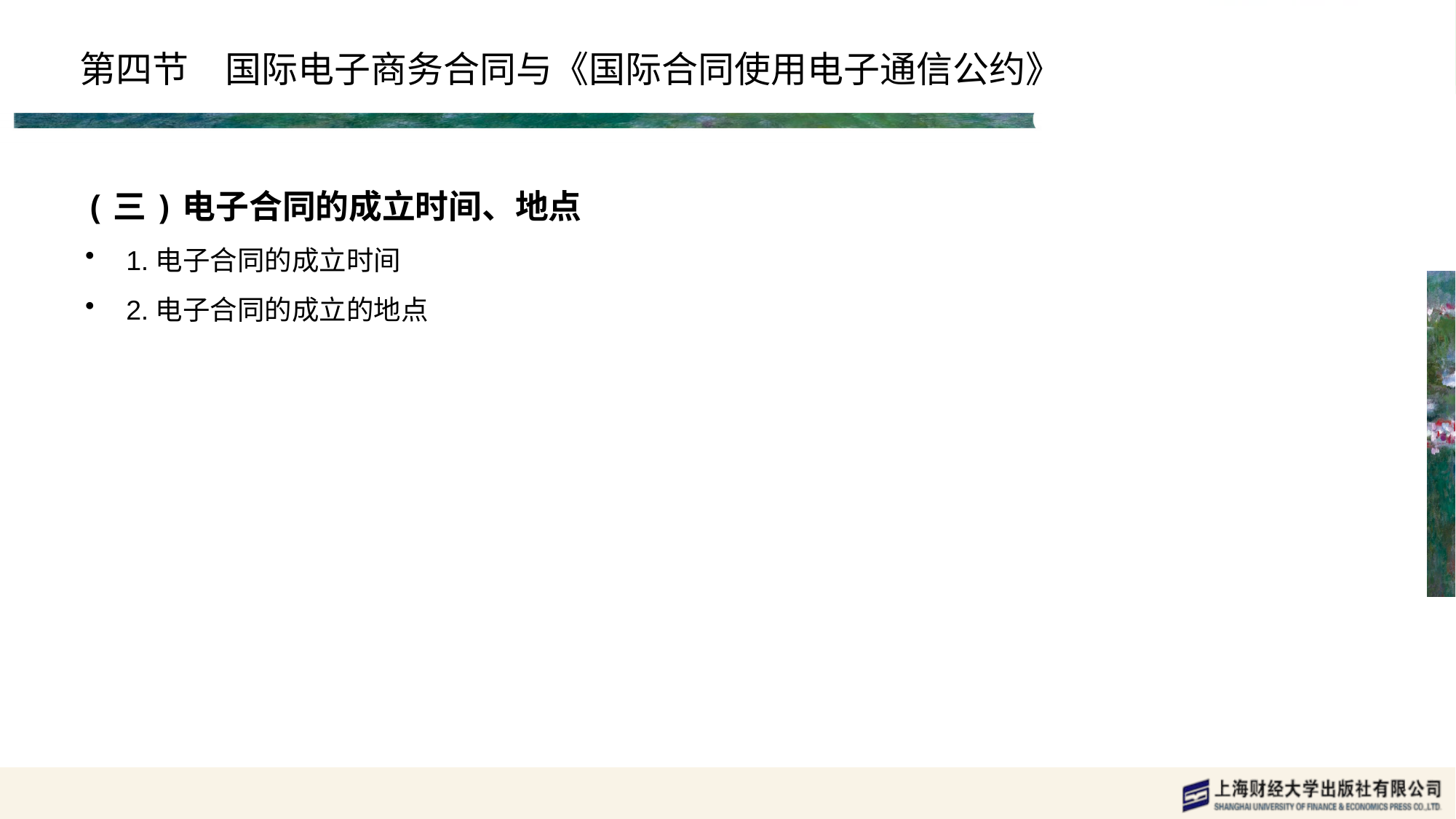

# 第四节　国际电子商务合同与《国际合同使用电子通信公约》
(三)电子合同的成立时间、地点
1.电子合同的成立时间
2.电子合同的成立的地点